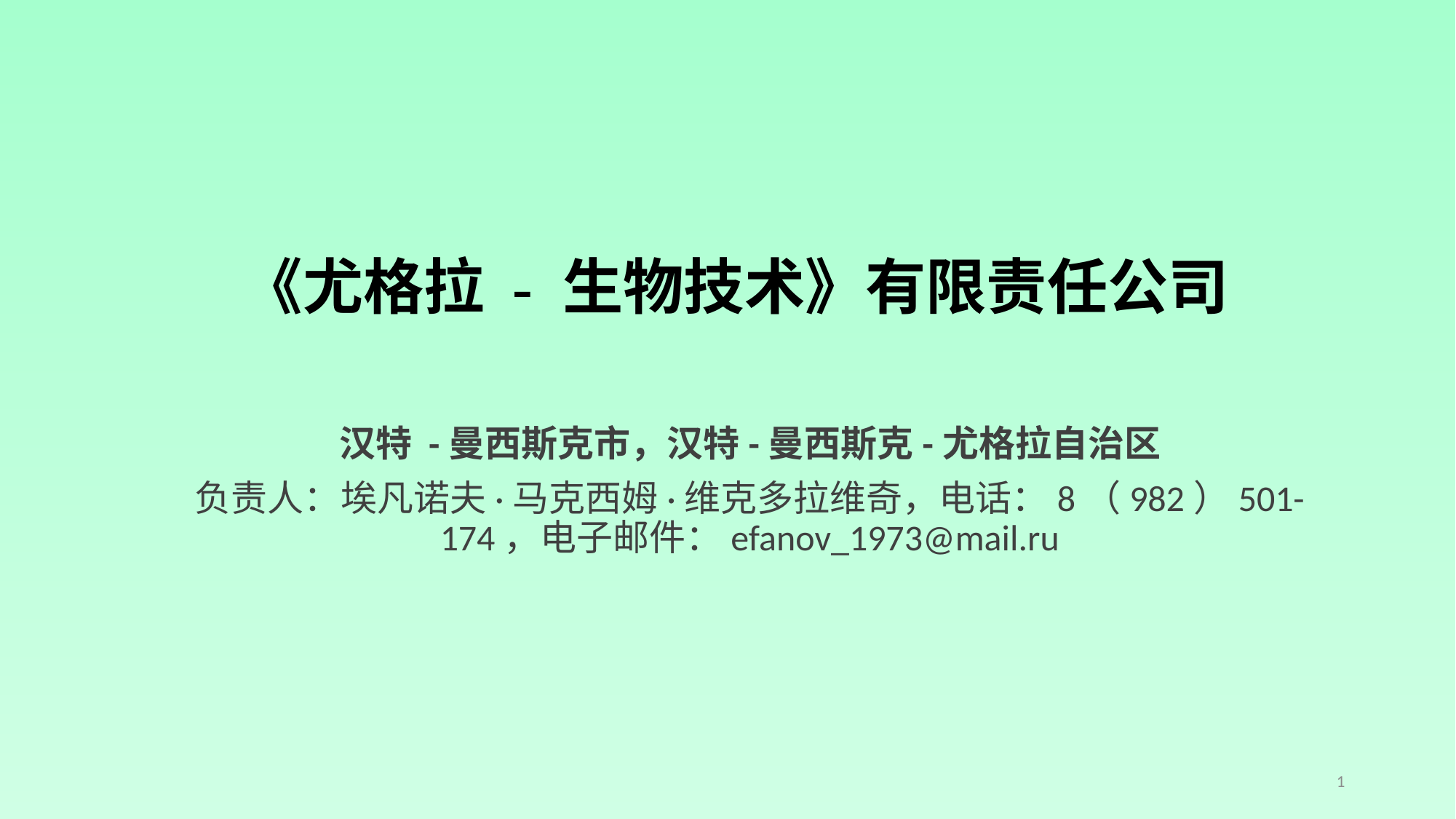

# 《尤格拉 - 生物技术》有限责任公司
汉特 -曼西斯克市，汉特-曼西斯克-尤格拉自治区
负责人：埃凡诺夫·马克西姆·维克多拉维奇，电话：8（982）501-174，电子邮件：efanov_1973@mail.ru
1